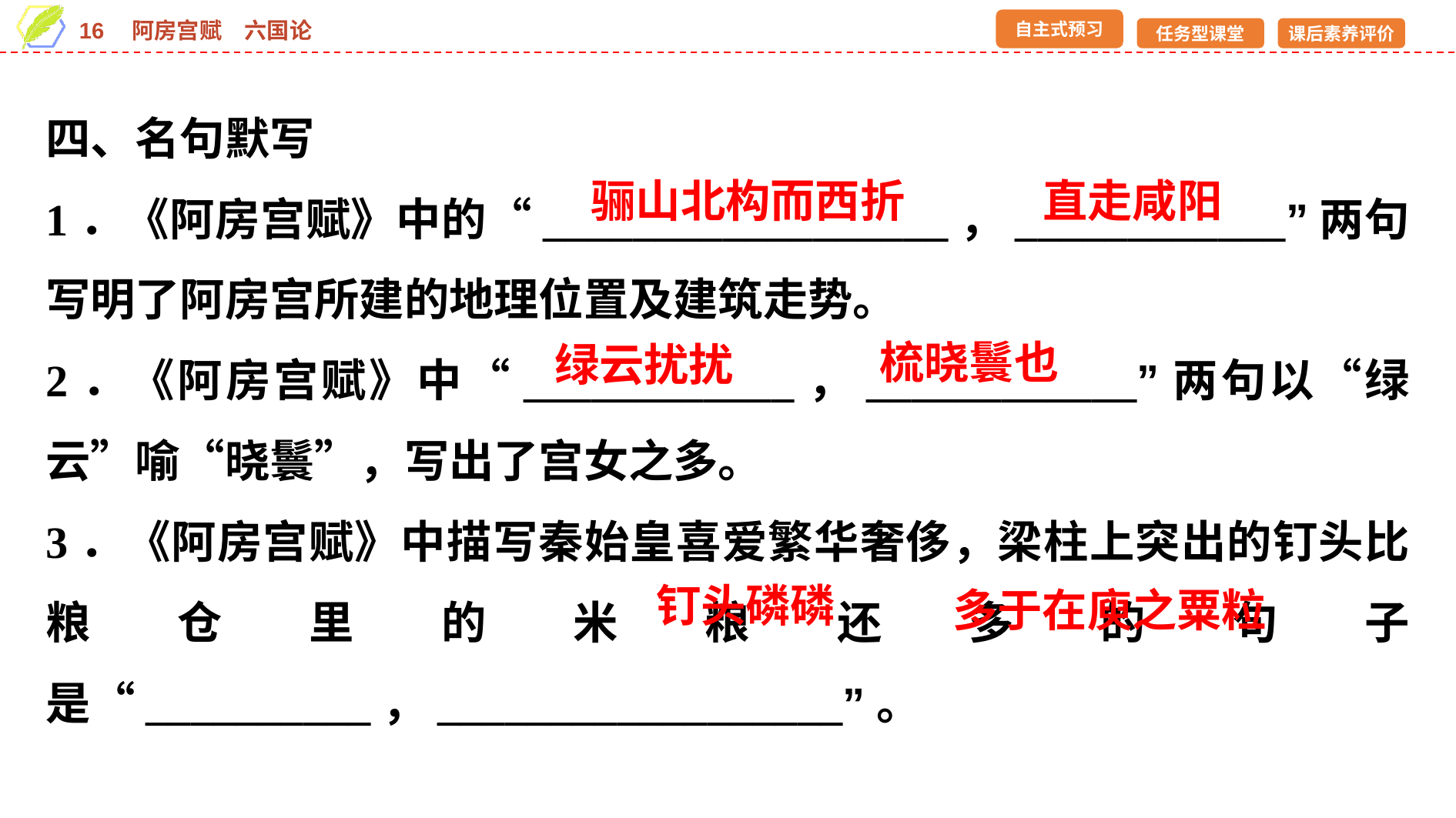

四、名句默写
1．《阿房宫赋》中的“__________________，____________”两句写明了阿房宫所建的地理位置及建筑走势。
2．《阿房宫赋》中“____________，____________”两句以“绿云”喻“晓鬟”，写出了宫女之多。
3．《阿房宫赋》中描写秦始皇喜爱繁华奢侈，梁柱上突出的钉头比粮仓里的米粮还多的句子是“__________，__________________”。
骊山北构而西折
直走咸阳
梳晓鬟也
绿云扰扰
钉头磷磷
多于在庾之粟粒